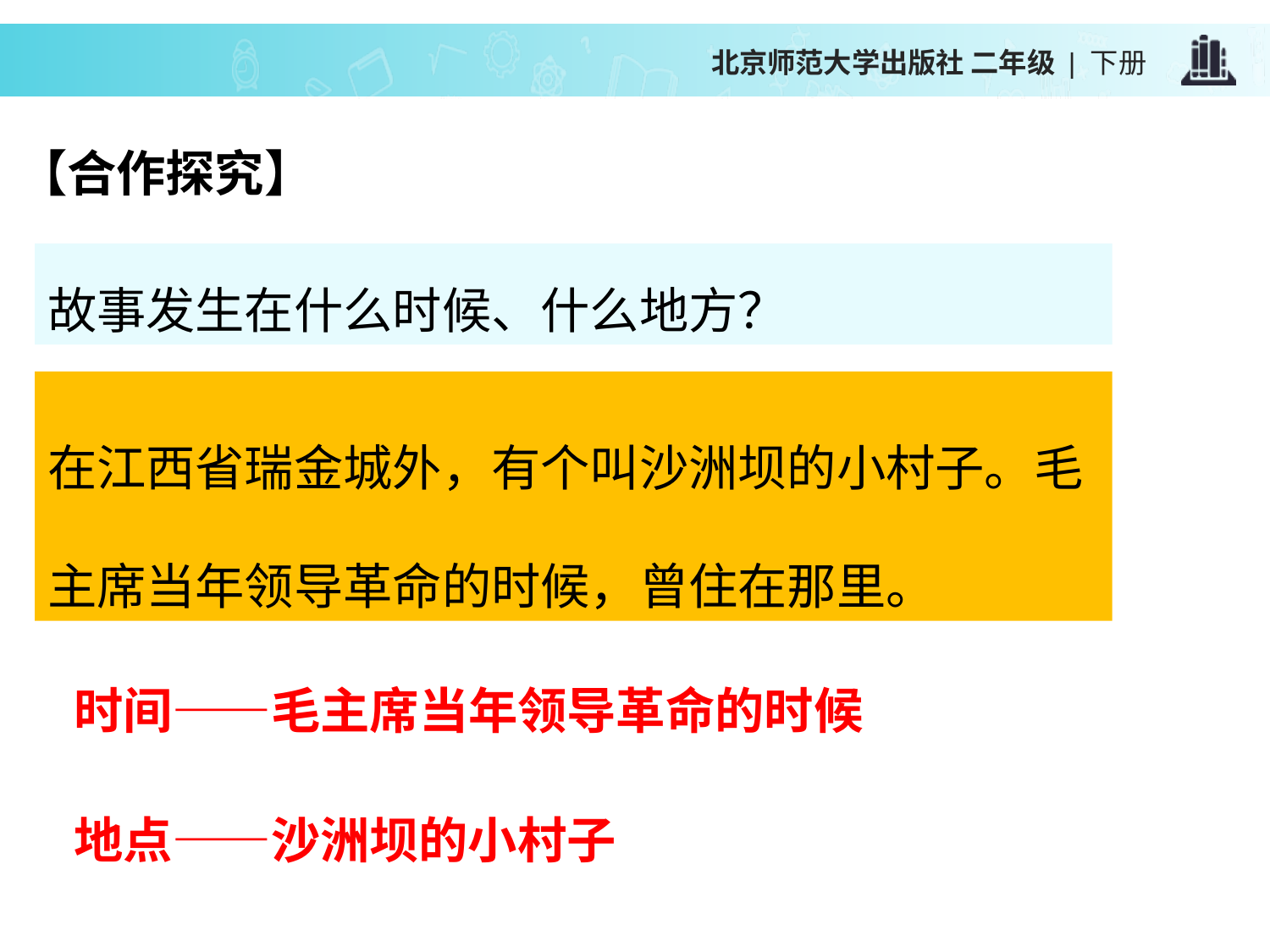

【合作探究】
故事发生在什么时候、什么地方？
在江西省瑞金城外，有个叫沙洲坝的小村子。毛主席当年领导革命的时候，曾住在那里。
时间——毛主席当年领导革命的时候
地点——沙洲坝的小村子